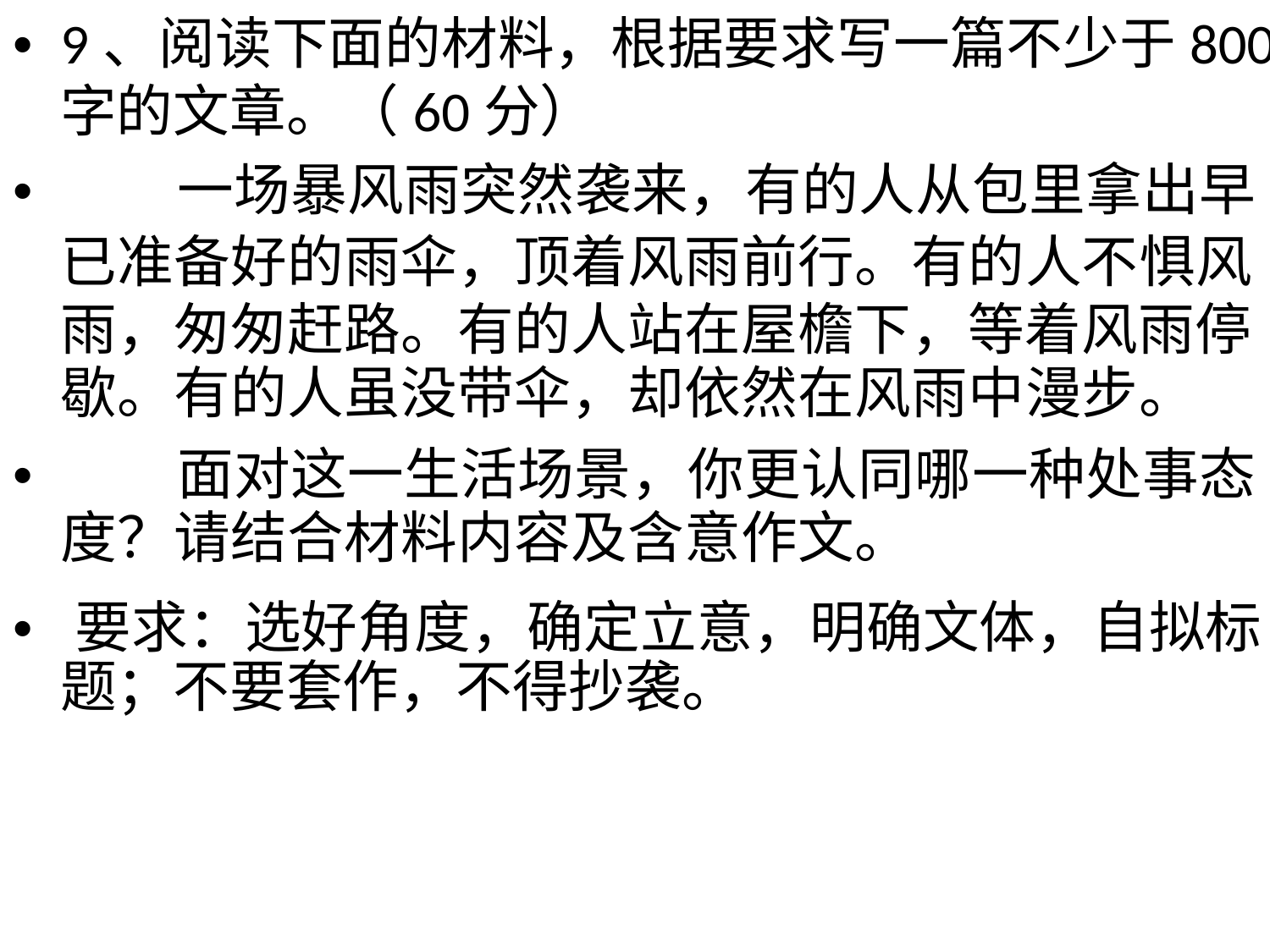

• 9、阅读下面的材料，根据要求写一篇不少于800
字的文章。（60分）
• 一场暴风雨突然袭来，有的人从包里拿出早
已准备好的雨伞，顶着风雨前行。有的人不惧风
雨，匆匆赶路。有的人站在屋檐下，等着风雨停
歇。有的人虽没带伞，却依然在风雨中漫步。
• 面对这一生活场景，你更认同哪一种处事态
度？请结合材料内容及含意作文。
• 要求：选好角度，确定立意，明确文体，自拟标
题；不要套作，不得抄袭。